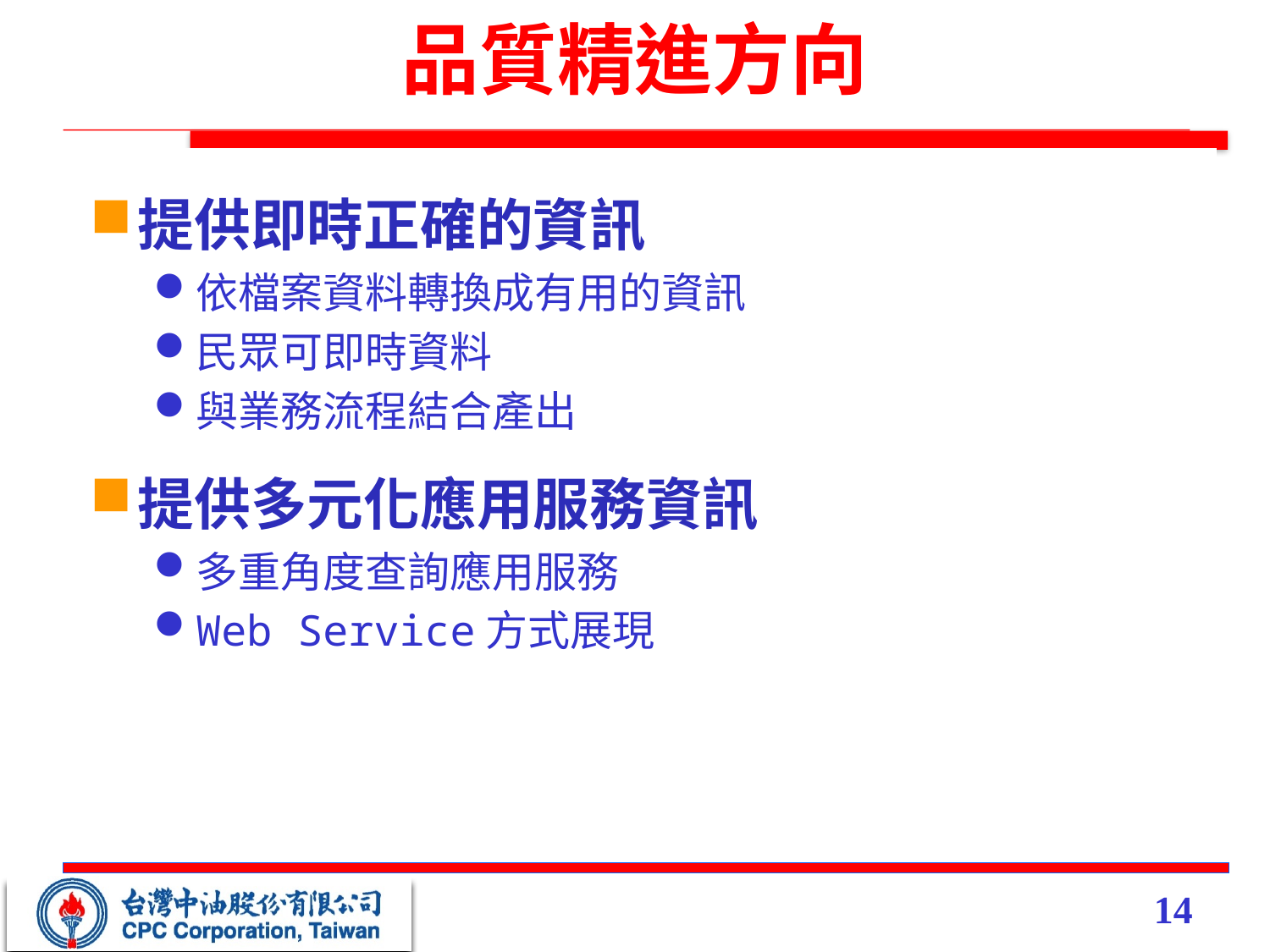

# 品質精進方向
提供即時正確的資訊
依檔案資料轉換成有用的資訊
民眾可即時資料
與業務流程結合產出
提供多元化應用服務資訊
多重角度查詢應用服務
Web Service方式展現